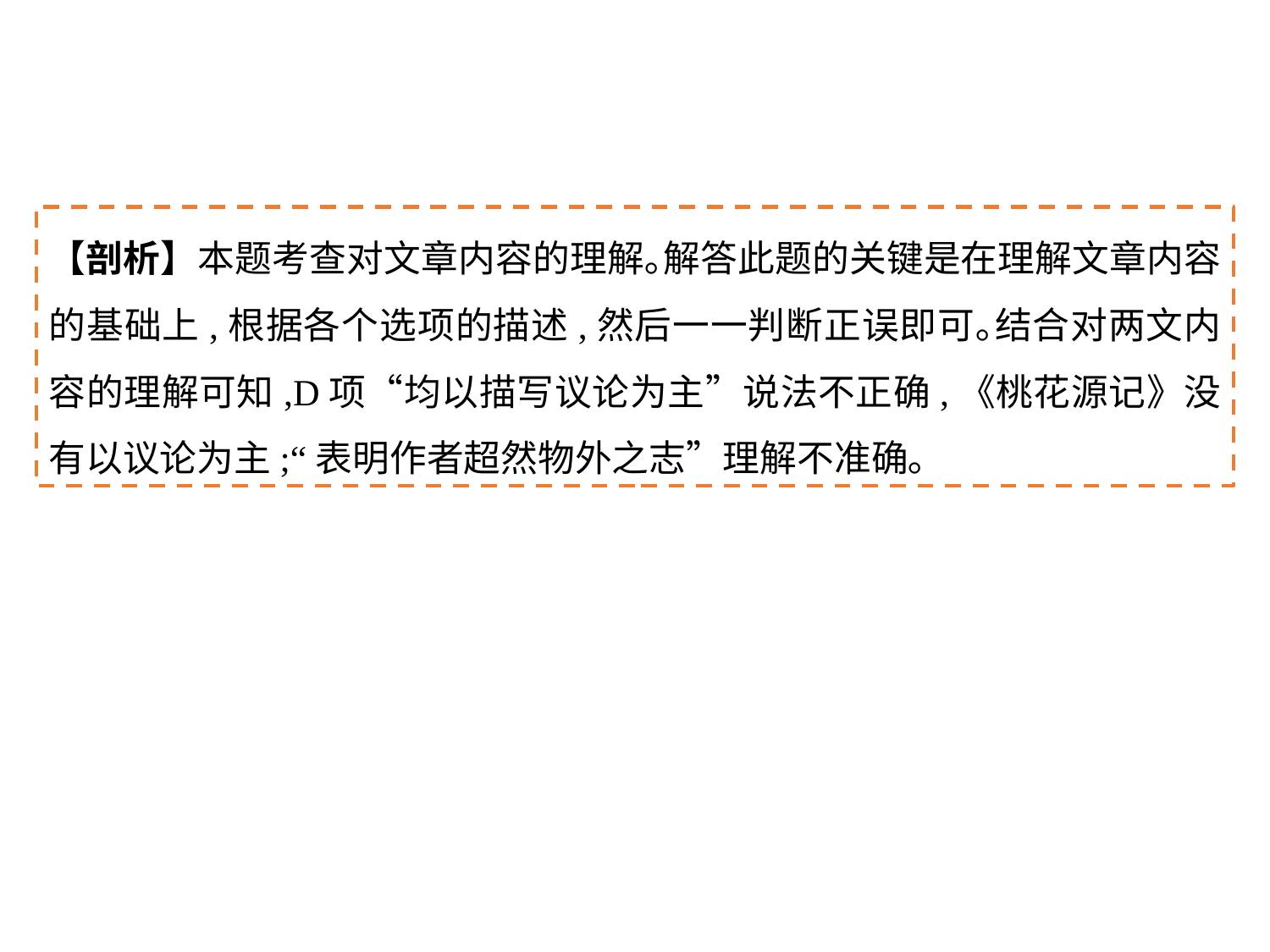

【剖析】本题考查对文章内容的理解｡解答此题的关键是在理解文章内容的基础上,根据各个选项的描述,然后一一判断正误即可｡结合对两文内容的理解可知,D项“均以描写议论为主”说法不正确,《桃花源记》没有以议论为主;“表明作者超然物外之志”理解不准确｡